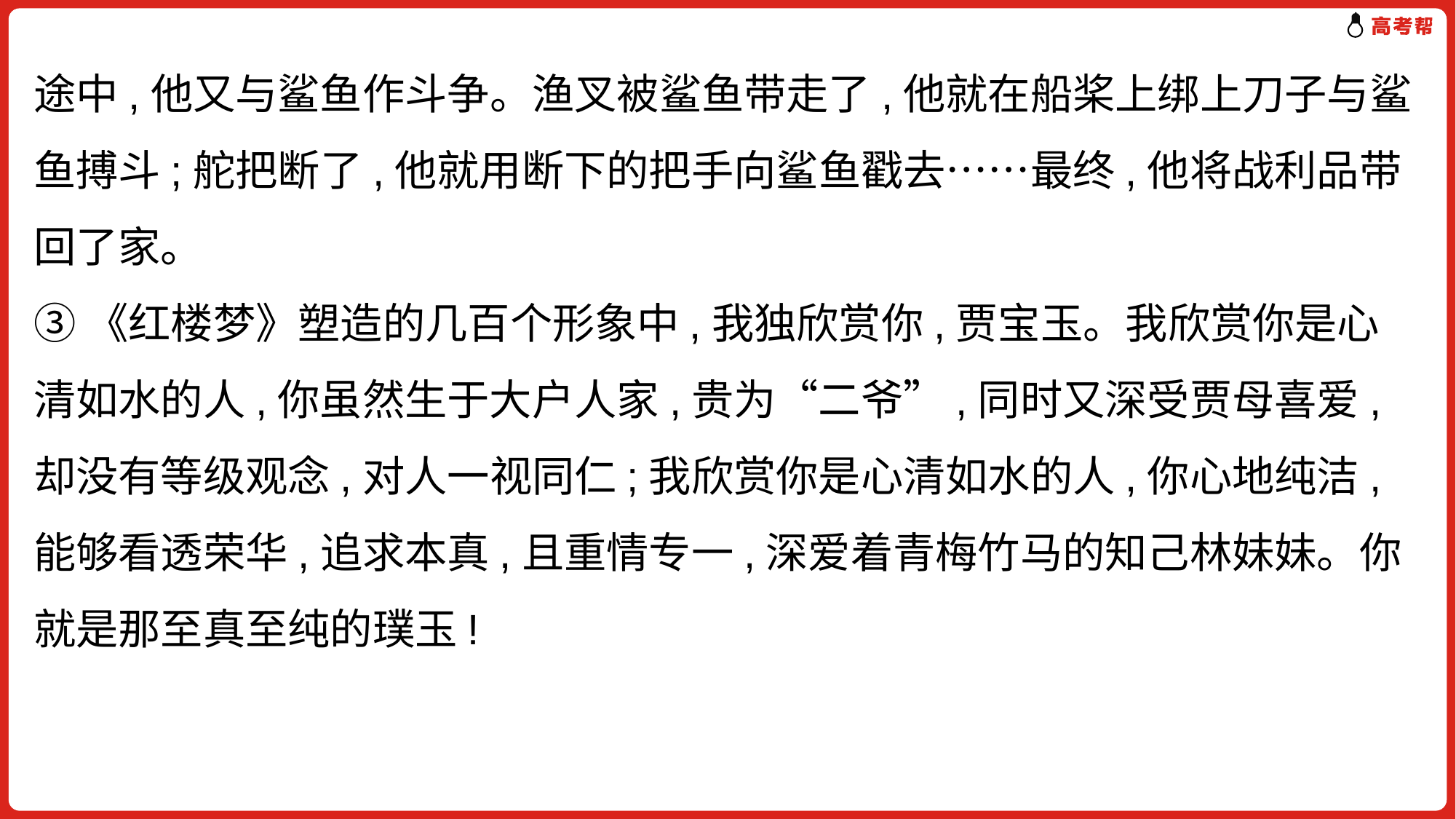

途中,他又与鲨鱼作斗争。渔叉被鲨鱼带走了,他就在船桨上绑上刀子与鲨鱼搏斗;舵把断了,他就用断下的把手向鲨鱼戳去……最终,他将战利品带回了家。
③《红楼梦》塑造的几百个形象中,我独欣赏你,贾宝玉。我欣赏你是心清如水的人,你虽然生于大户人家,贵为“二爷”,同时又深受贾母喜爱,却没有等级观念,对人一视同仁;我欣赏你是心清如水的人,你心地纯洁,能够看透荣华,追求本真,且重情专一,深爱着青梅竹马的知己林妹妹。你就是那至真至纯的璞玉!